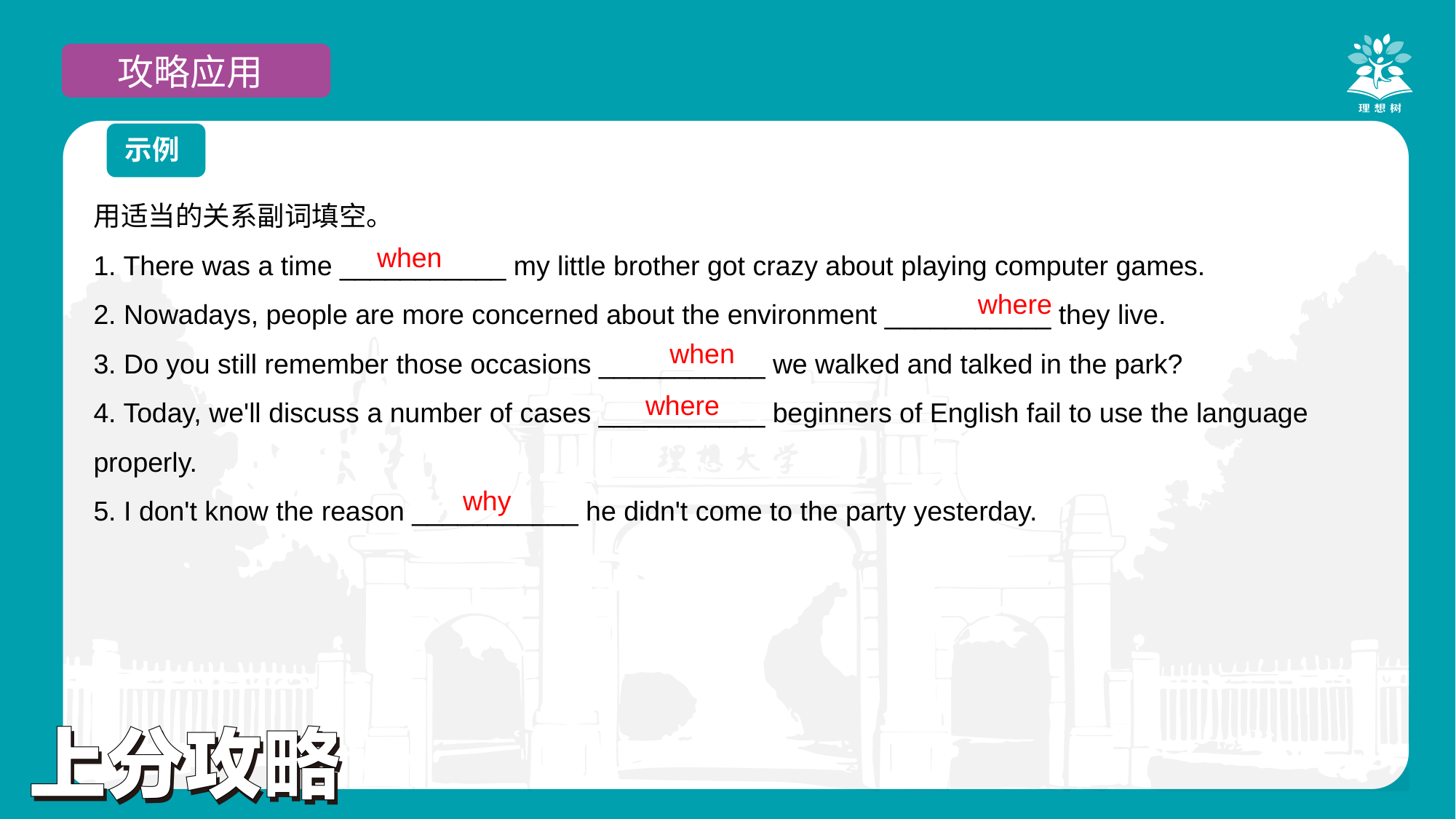

攻略应用

示例
用适当的关系副词填空。
1. There was a time ___________ my little brother got crazy about playing computer games.
2. Nowadays, people are more concerned about the environment ___________ they live.
3. Do you still remember those occasions ___________ we walked and talked in the park?
4. Today, we'll discuss a number of cases ___________ beginners of English fail to use the language properly.
5. I don't know the reason ___________ he didn't come to the party yesterday.

when
where
when
where
why